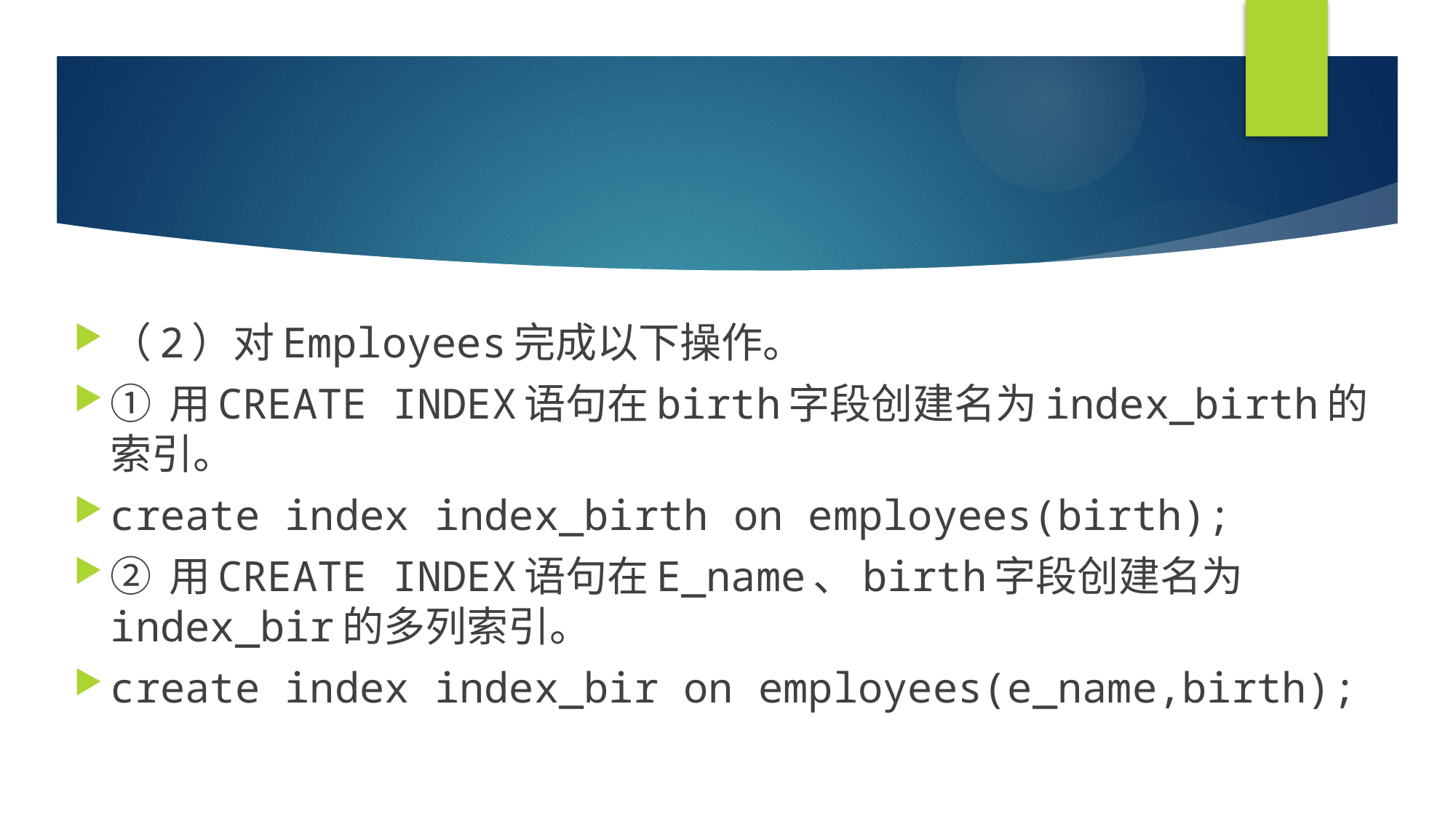

#
（2）对Employees完成以下操作。
① 用CREATE INDEX语句在birth字段创建名为index_birth的索引。
create index index_birth on employees(birth);
② 用CREATE INDEX语句在E_name、birth字段创建名为index_bir的多列索引。
create index index_bir on employees(e_name,birth);